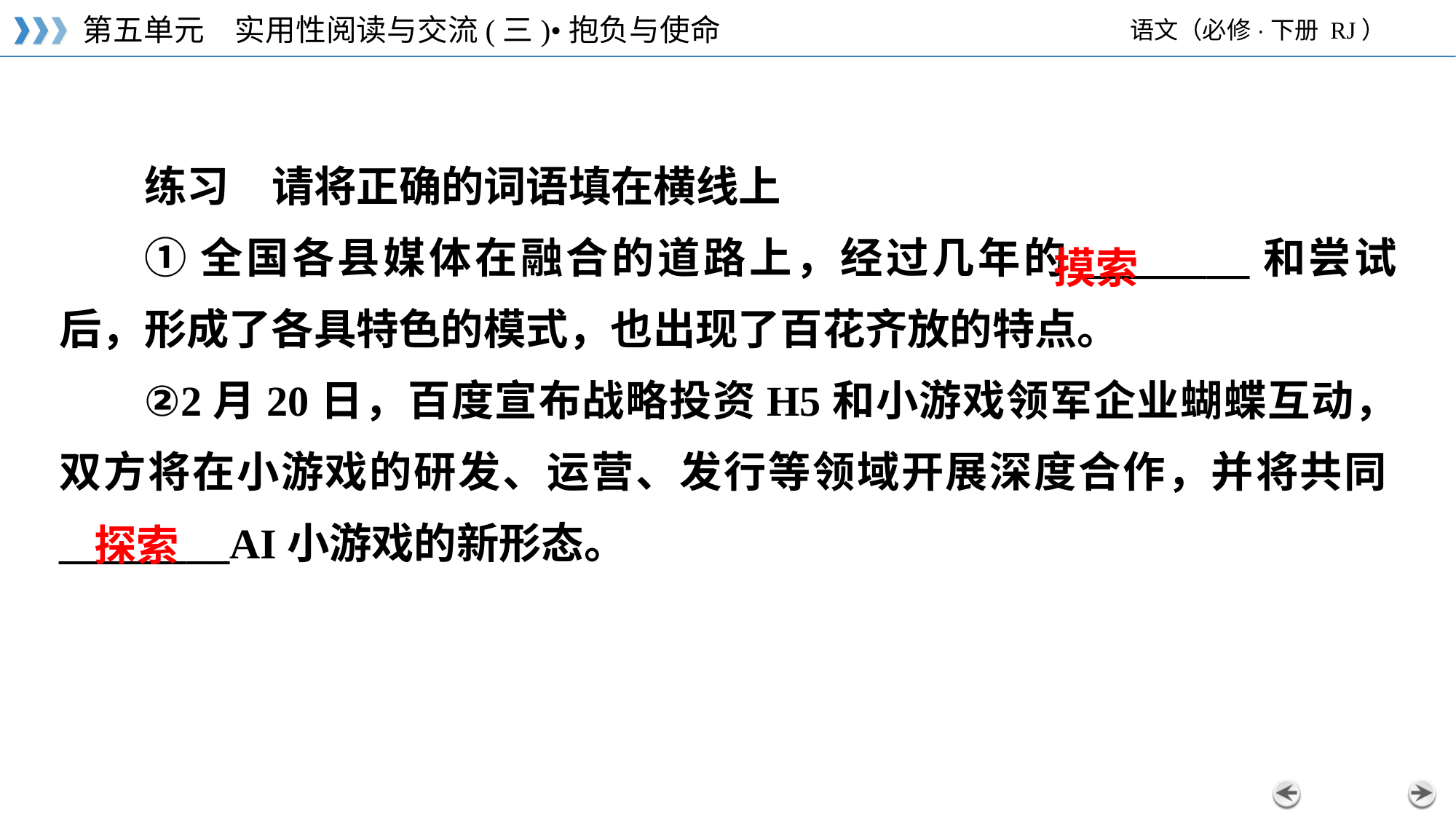

练习　请将正确的词语填在横线上
①全国各县媒体在融合的道路上，经过几年的________和尝试后，形成了各具特色的模式，也出现了百花齐放的特点。
②2月20日，百度宣布战略投资H5和小游戏领军企业蝴蝶互动，双方将在小游戏的研发、运营、发行等领域开展深度合作，并将共同________AI小游戏的新形态。

摸索
探索